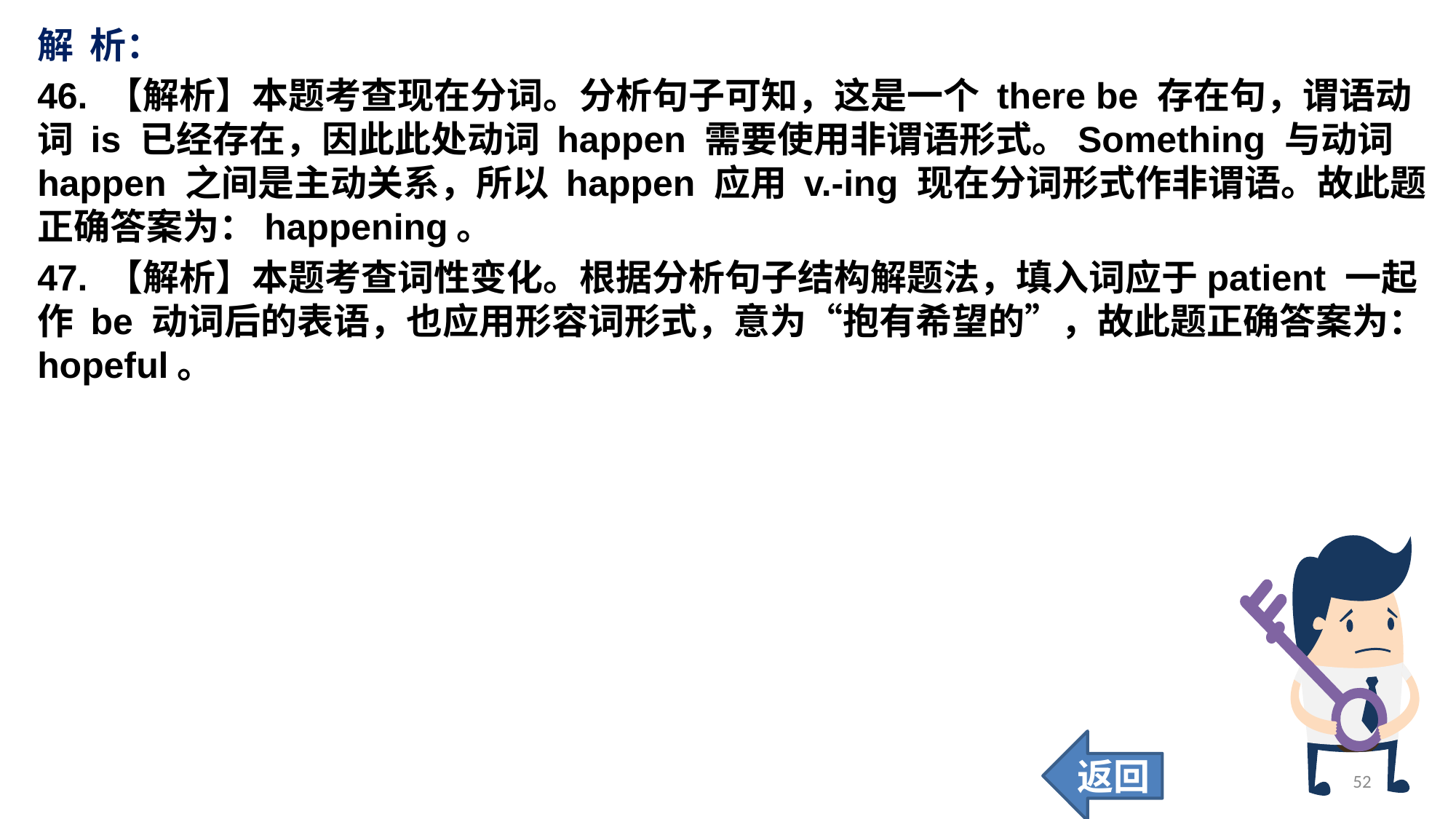

解  析：
46. 【解析】本题考查现在分词。分析句子可知，这是一个 there be 存在句，谓语动词 is 已经存在，因此此处动词 happen 需要使用非谓语形式。Something 与动词 happen 之间是主动关系，所以 happen 应用 v.-ing 现在分词形式作非谓语。故此题正确答案为：happening。
47. 【解析】本题考查词性变化。根据分析句子结构解题法，填入词应于patient 一起作 be 动词后的表语，也应用形容词形式，意为“抱有希望的”，故此题正确答案为：hopeful。

返回
52